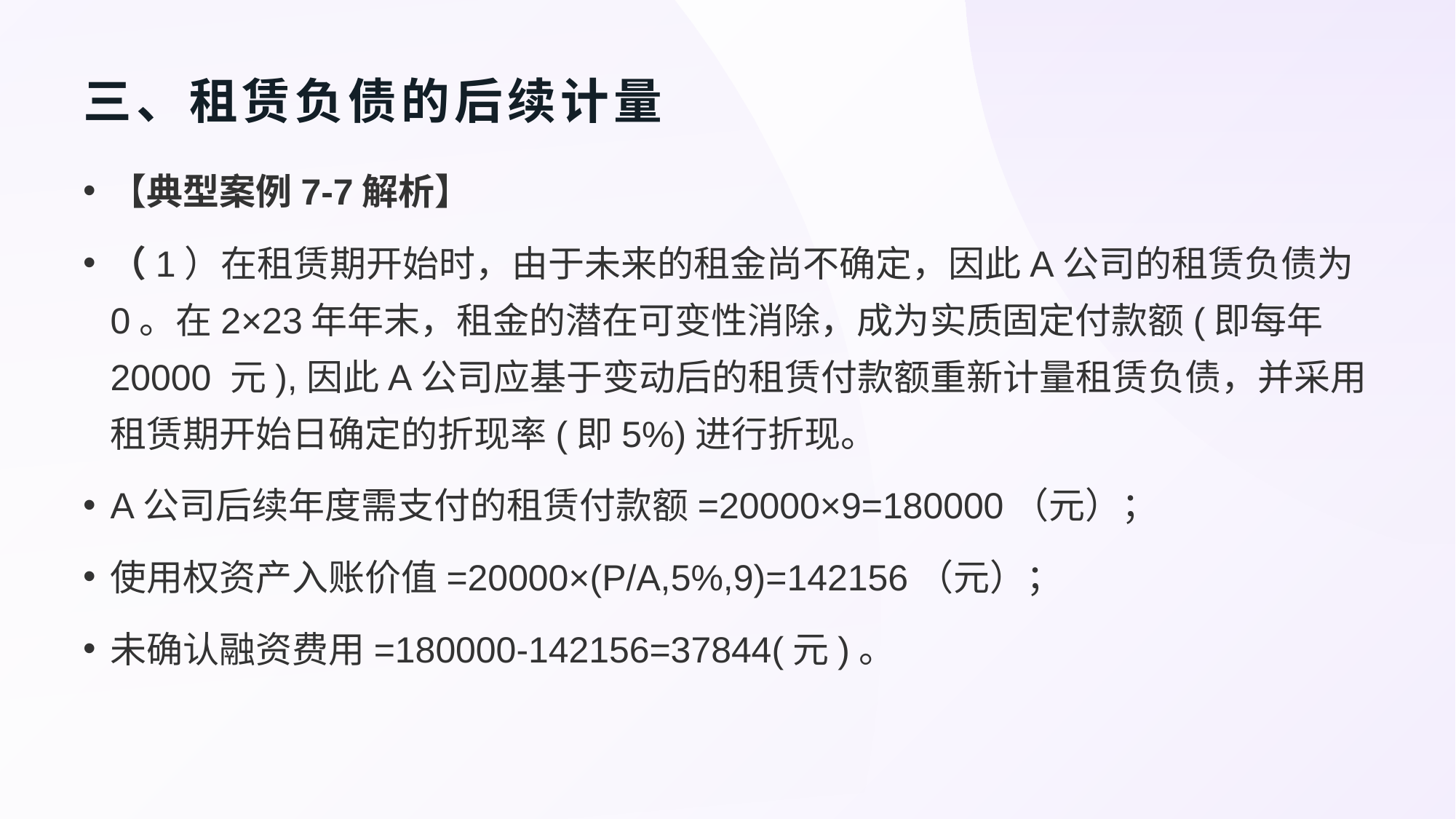

# 三、租赁负债的后续计量
【典型案例7-7解析】
（1）在租赁期开始时，由于未来的租金尚不确定，因此A公司的租赁负债为 0。在2×23年年末，租金的潜在可变性消除，成为实质固定付款额(即每年20000 元),因此A公司应基于变动后的租赁付款额重新计量租赁负债，并采用租赁期开始日确定的折现率(即5%)进行折现。
A公司后续年度需支付的租赁付款额=20000×9=180000（元）；
使用权资产入账价值=20000×(P/A,5%,9)=142156（元）；
未确认融资费用=180000-142156=37844(元)。